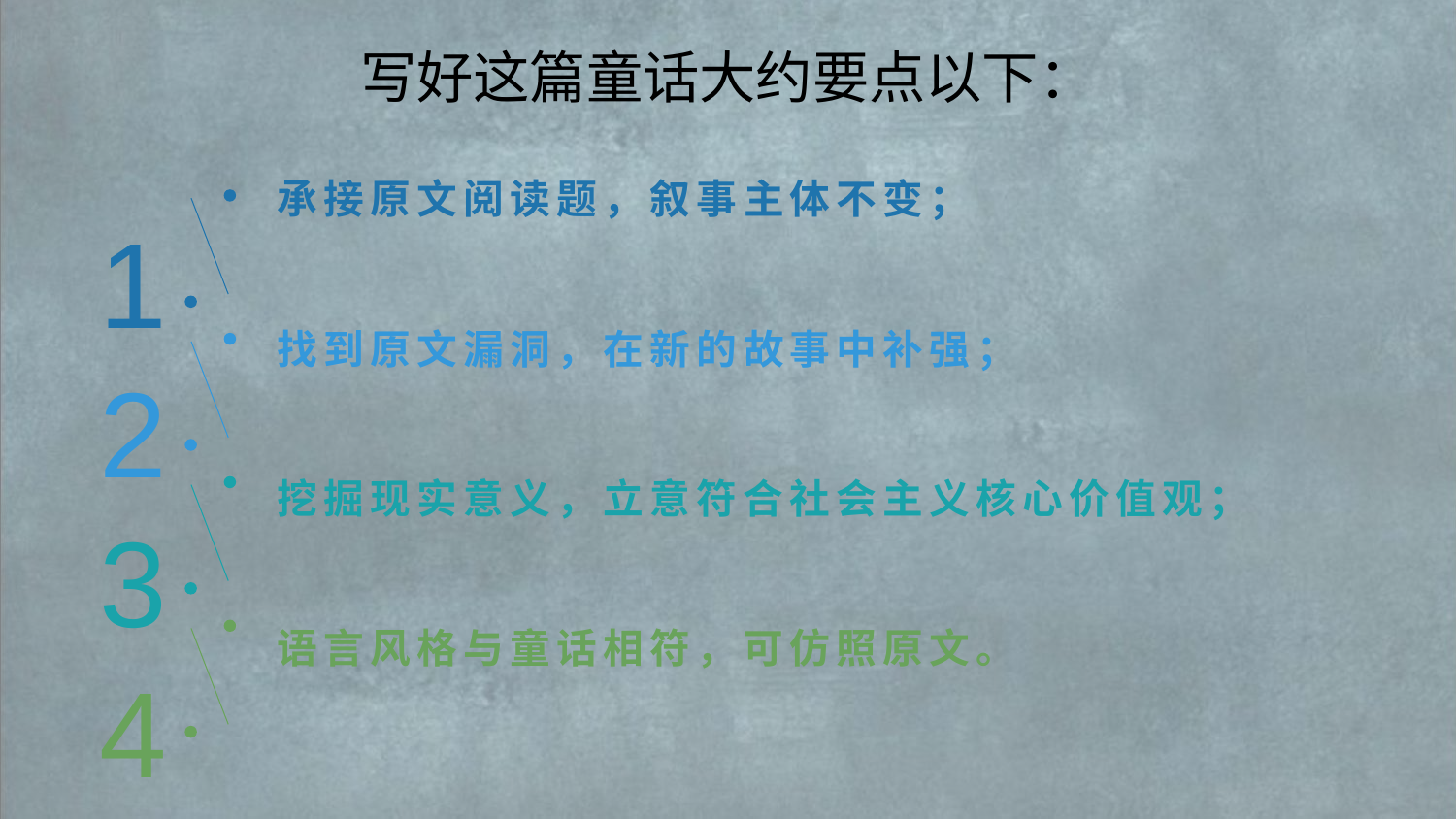

写好这篇童话大约要点以下：

1
承接原文阅读题，叙事主体不变；

2
找到原文漏洞，在新的故事中补强；

3
挖掘现实意义，立意符合社会主义核心价值观；

4

语言风格与童话相符，可仿照原文。